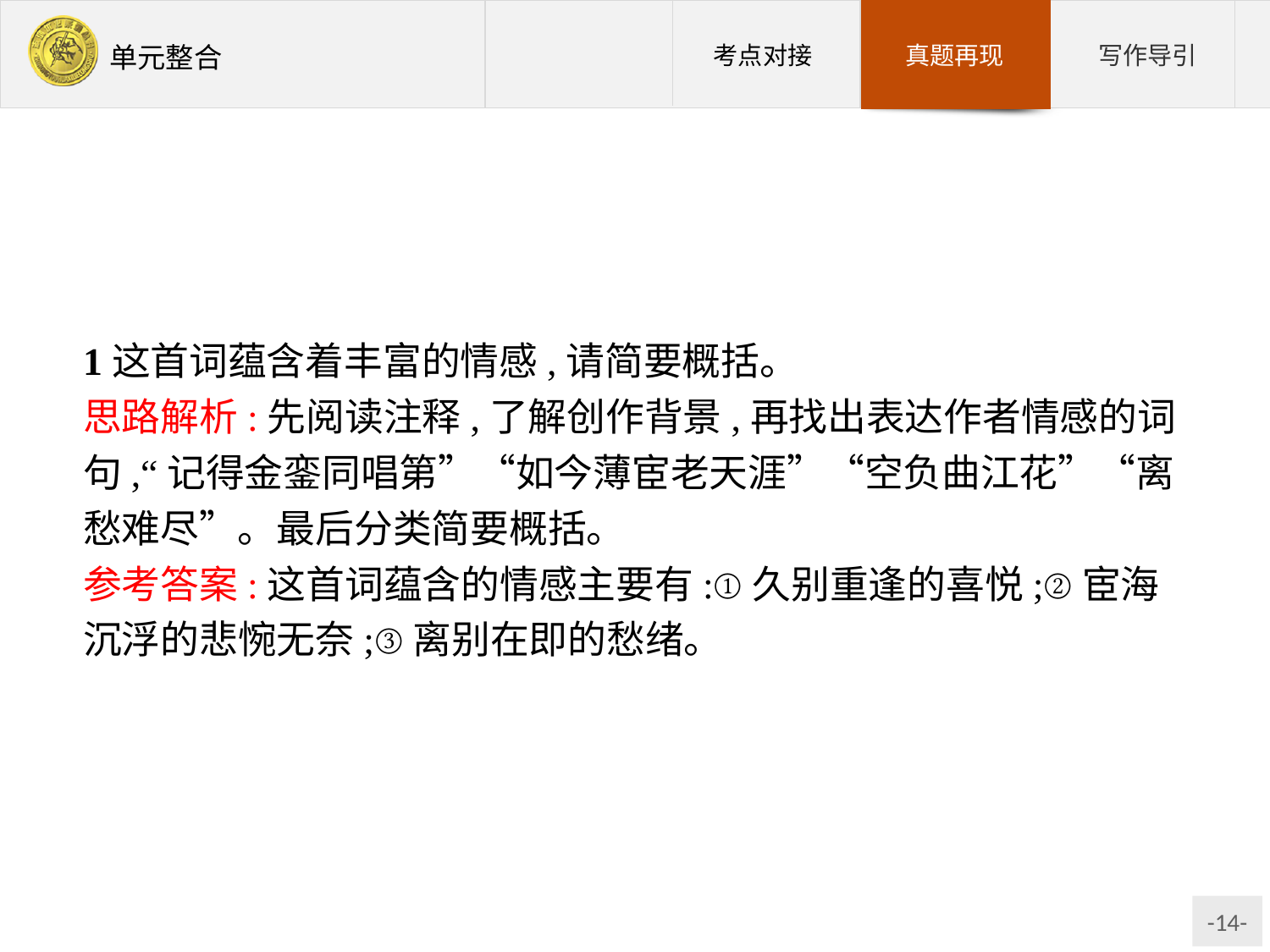

1这首词蕴含着丰富的情感,请简要概括。
思路解析:先阅读注释,了解创作背景,再找出表达作者情感的词句,“记得金銮同唱第”“如今薄宦老天涯”“空负曲江花”“离愁难尽”。最后分类简要概括。
参考答案:这首词蕴含的情感主要有:①久别重逢的喜悦;②宦海沉浮的悲惋无奈;③离别在即的愁绪。